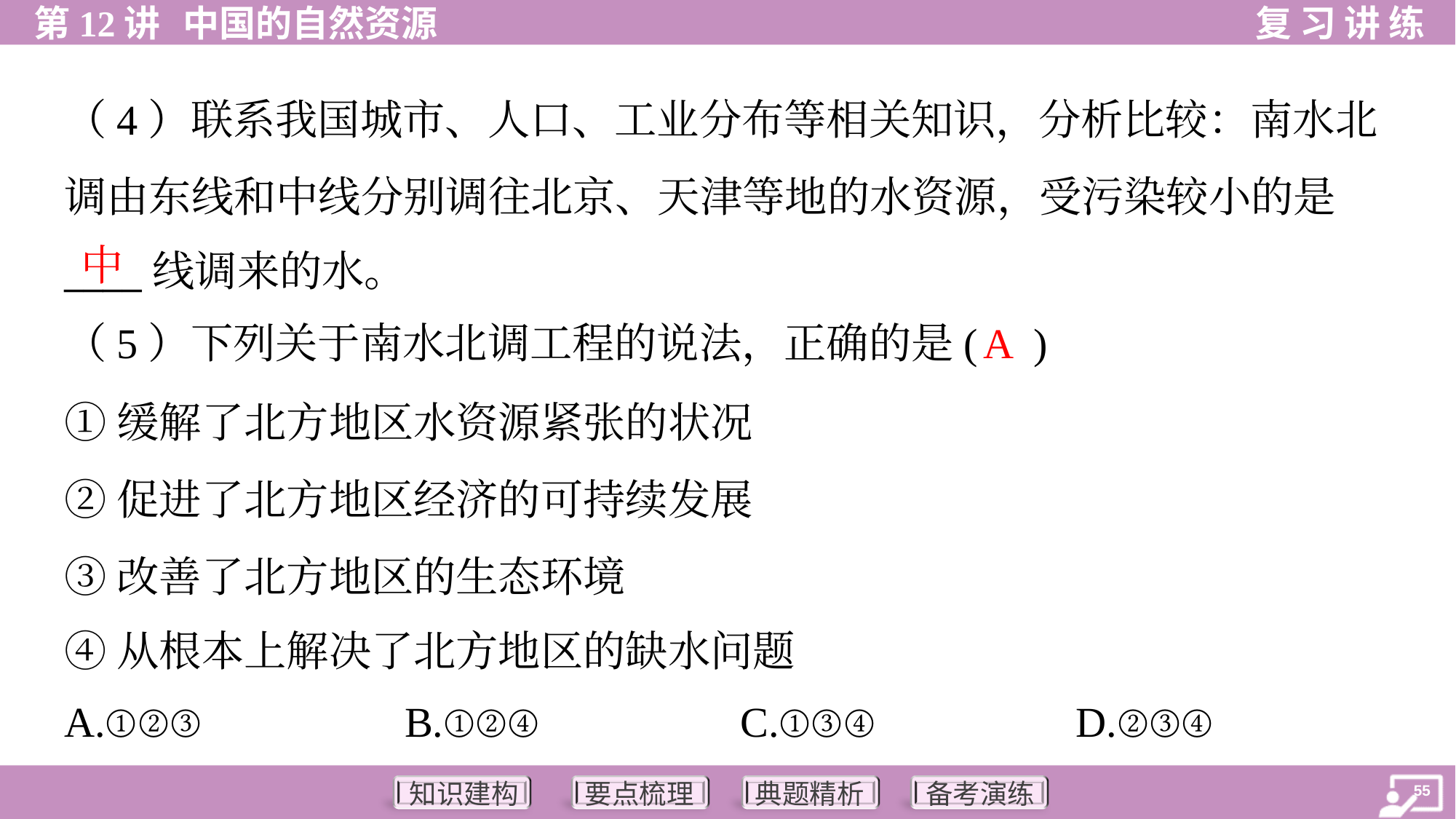

（4）联系我国城市、人口、工业分布等相关知识，分析比较：南水北
调由东线和中线分别调往北京、天津等地的水资源，受污染较小的是
____线调来的水。
中
A
（5）下列关于南水北调工程的说法，正确的是(     )
①缓解了北方地区水资源紧张的状况
②促进了北方地区经济的可持续发展
③改善了北方地区的生态环境
④从根本上解决了北方地区的缺水问题
A.①②③	B.①②④	C.①③④	D.②③④